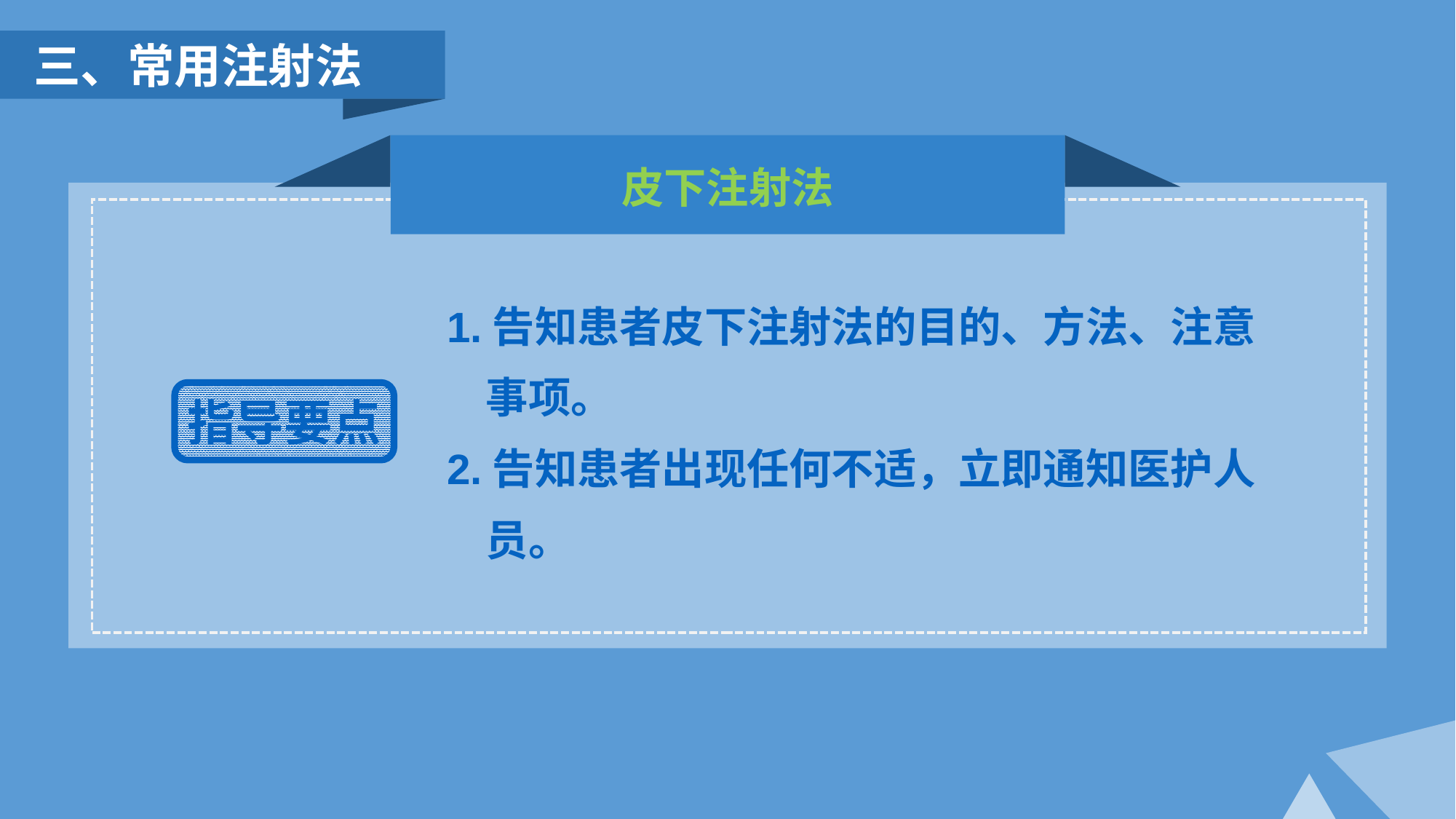

三、常用注射法

皮下注射法

1.告知患者皮下注射法的目的、方法、注意
   事项。
2.告知患者出现任何不适，立即通知医护人
   员。
指导要点